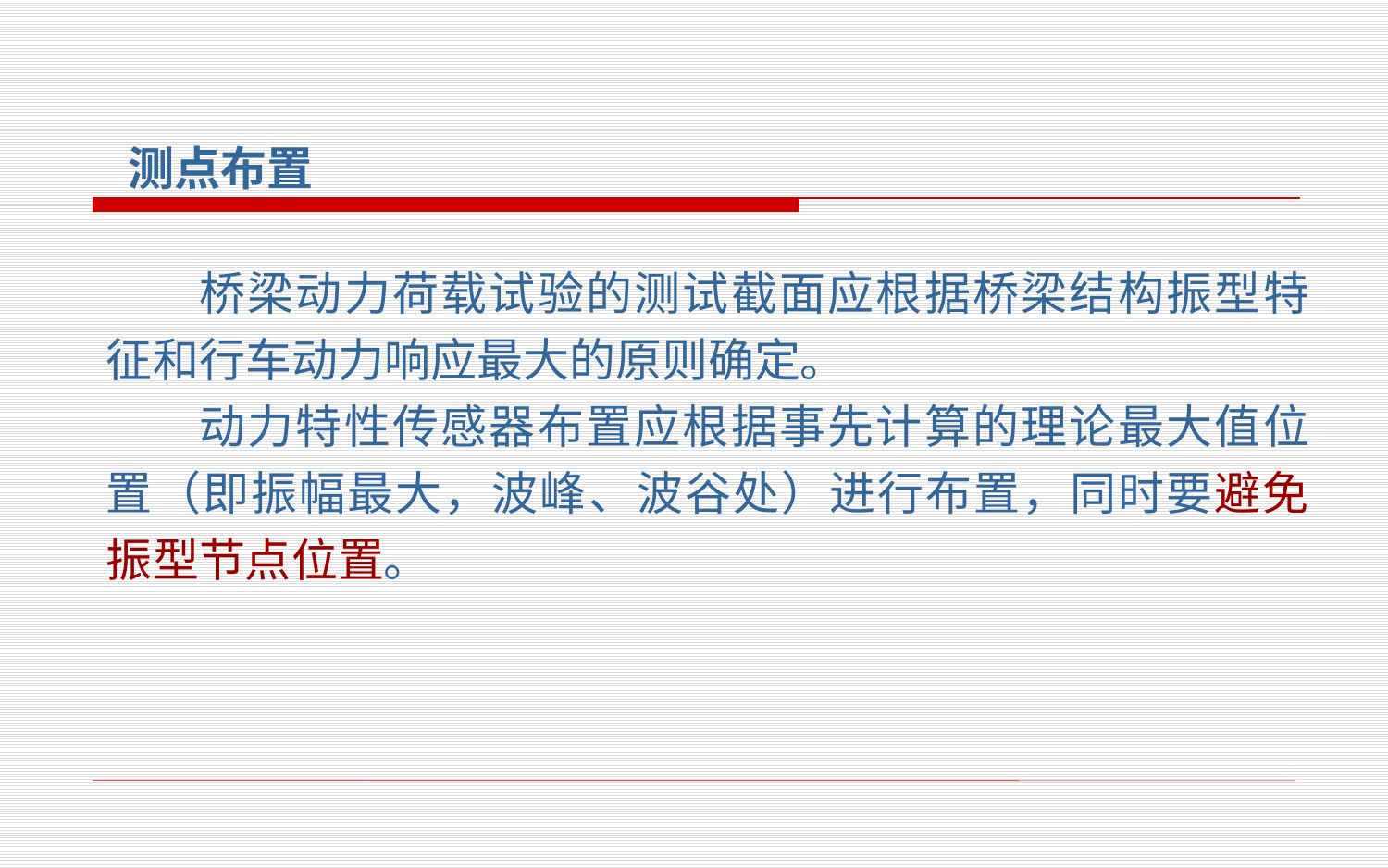

测点布置
桥梁动力荷载试验的测试截面应根据桥梁结构振型特征和行车动力响应最大的原则确定。
动力特性传感器布置应根据事先计算的理论最大值位置（即振幅最大，波峰、波谷处）进行布置，同时要避免振型节点位置。